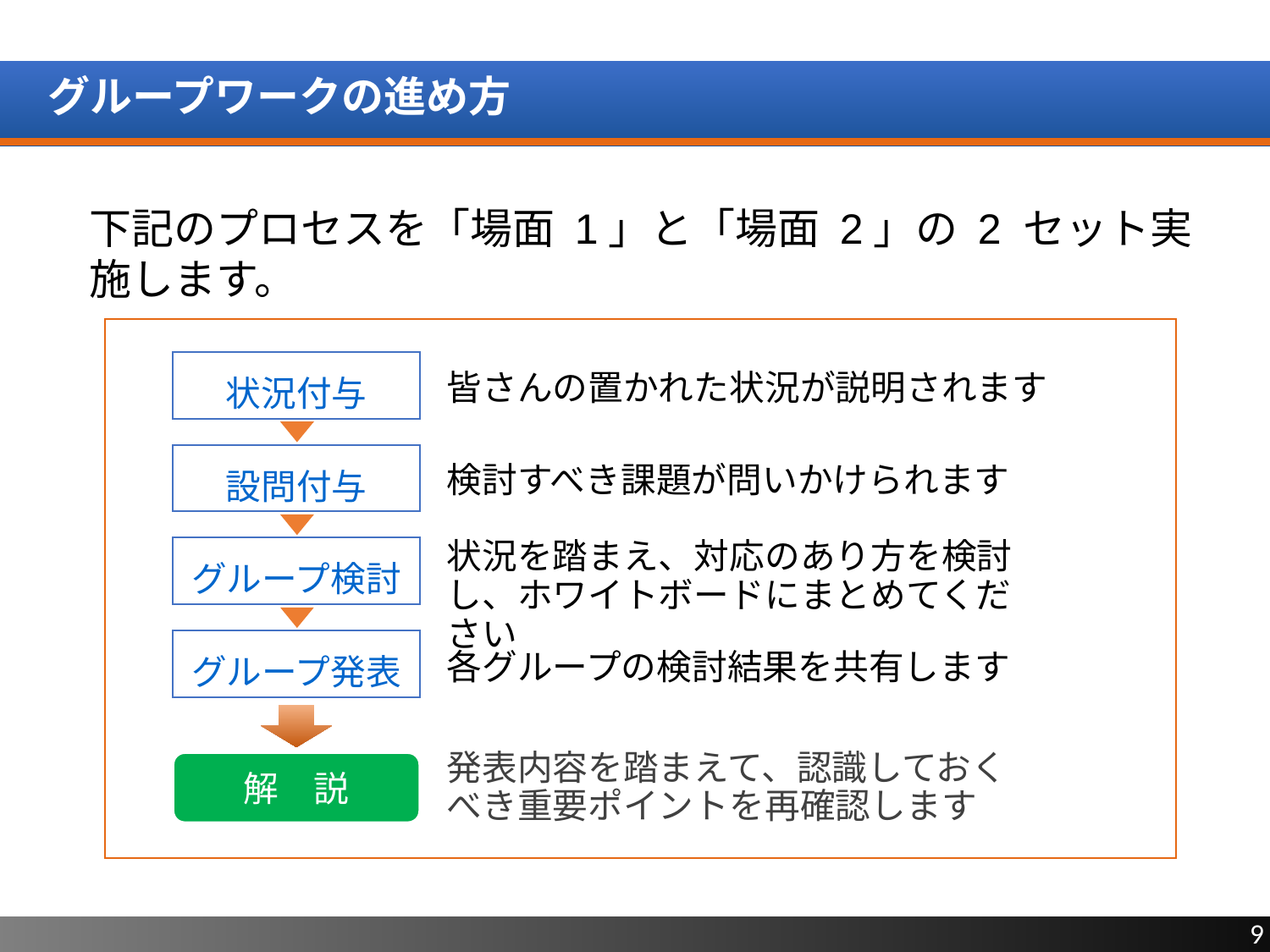

# グループワークの進め方
下記のプロセスを「場面 1」と「場面 2」の 2 セット実施します。

状況付与
皆さんの置かれた状況が説明されます

設問付与
検討すべき課題が問いかけられます

状況を踏まえ、対応のあり方を検討し、ホワイトボードにまとめてください
グループ検討

グループ発表
各グループの検討結果を共有します

発表内容を踏まえて、認識しておくべき重要ポイントを再確認します
解　説
9